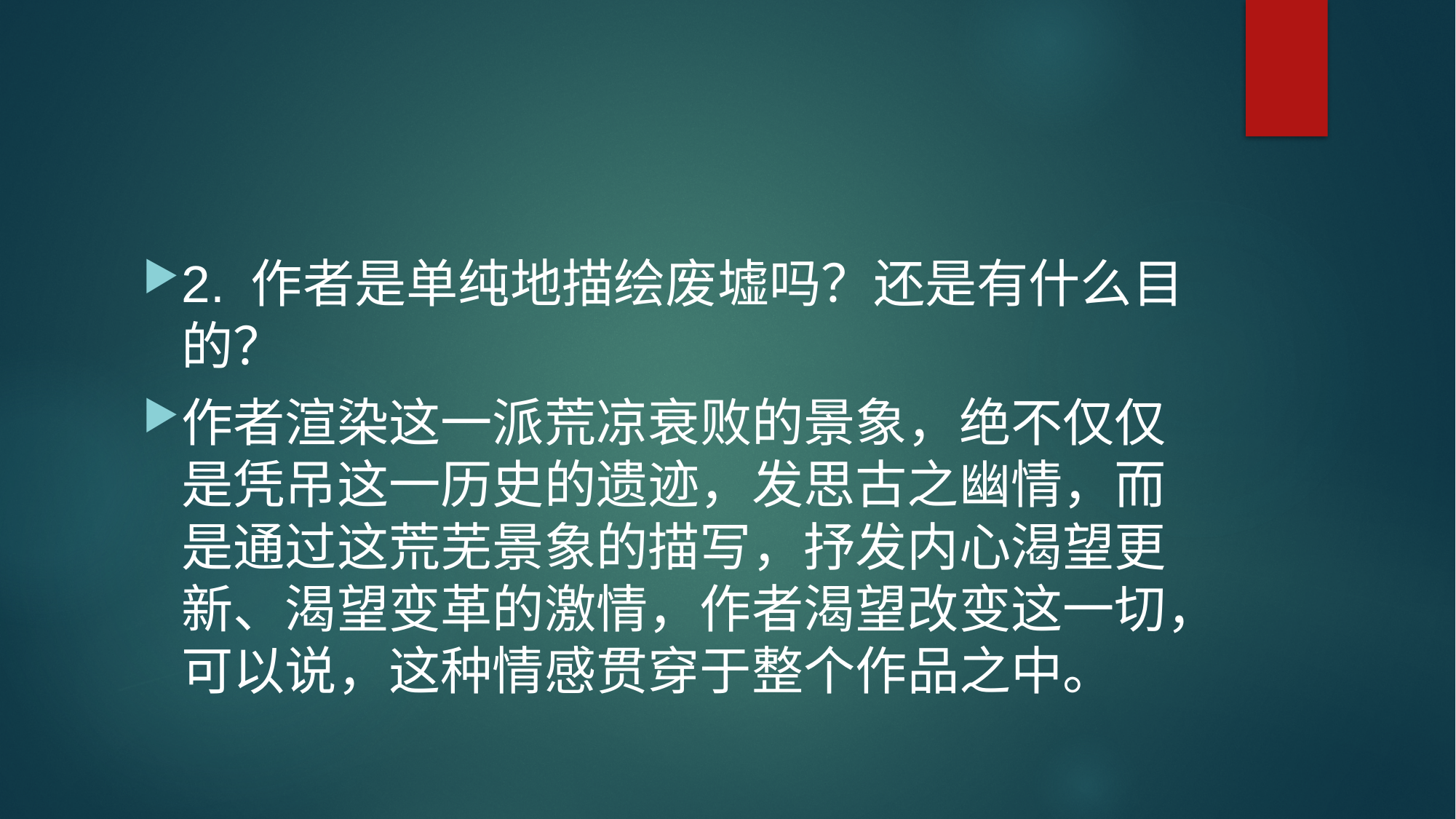

#
2. 作者是单纯地描绘废墟吗？还是有什么目的？
作者渲染这一派荒凉衰败的景象，绝不仅仅是凭吊这一历史的遗迹，发思古之幽情，而是通过这荒芜景象的描写，抒发内心渴望更新、渴望变革的激情，作者渴望改变这一切，可以说，这种情感贯穿于整个作品之中。